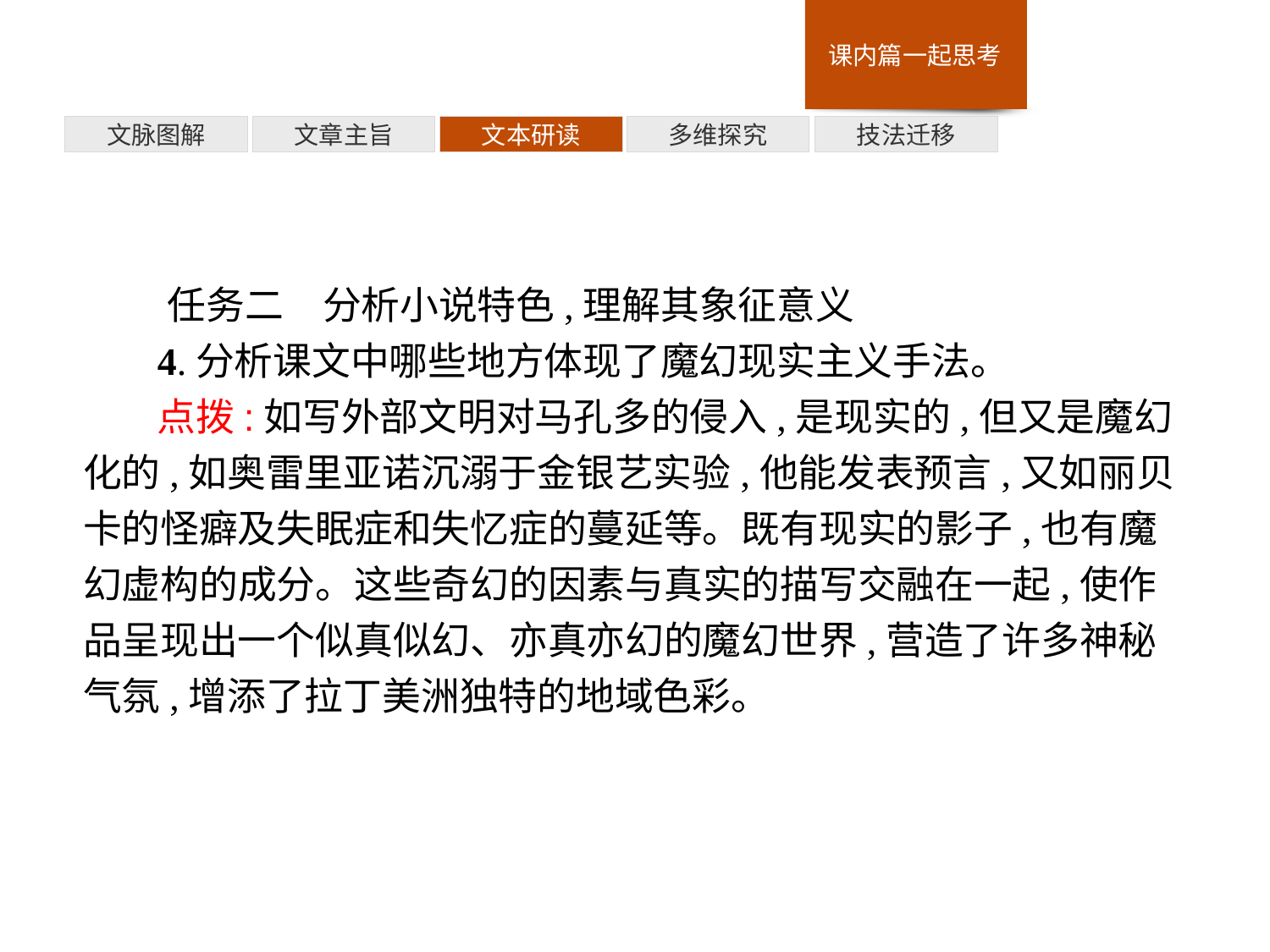

技法迁移
多维探究
文本研读
文章主旨
文脉图解
任务二　分析小说特色,理解其象征意义
4.分析课文中哪些地方体现了魔幻现实主义手法。
点拨:如写外部文明对马孔多的侵入,是现实的,但又是魔幻化的,如奥雷里亚诺沉溺于金银艺实验,他能发表预言,又如丽贝卡的怪癖及失眠症和失忆症的蔓延等。既有现实的影子,也有魔幻虚构的成分。这些奇幻的因素与真实的描写交融在一起,使作品呈现出一个似真似幻、亦真亦幻的魔幻世界,营造了许多神秘气氛,增添了拉丁美洲独特的地域色彩。